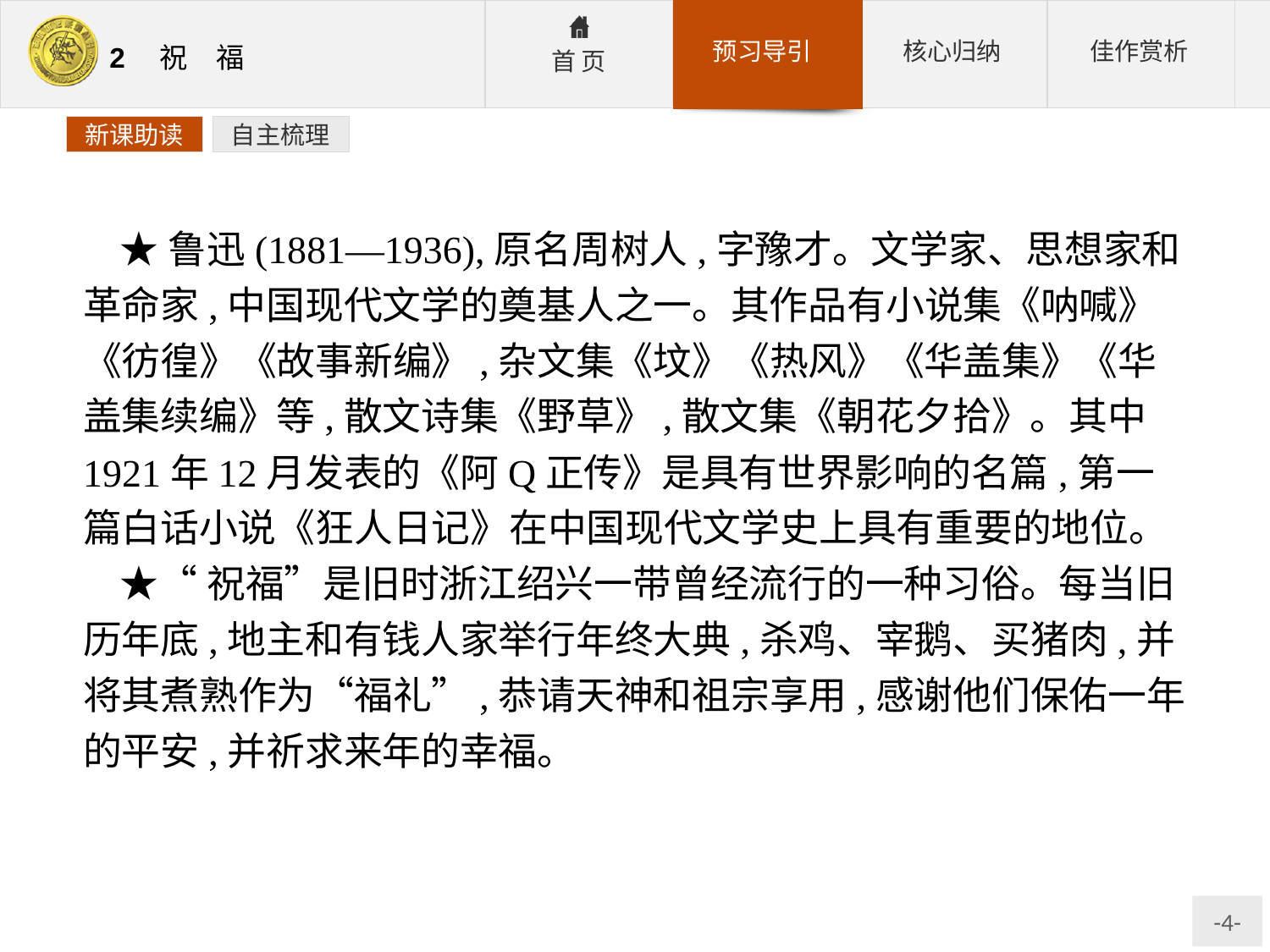

新课助读
自主梳理
★鲁迅(1881—1936),原名周树人,字豫才。文学家、思想家和革命家,中国现代文学的奠基人之一。其作品有小说集《呐喊》《彷徨》《故事新编》,杂文集《坟》《热风》《华盖集》《华盖集续编》等,散文诗集《野草》,散文集《朝花夕拾》。其中1921年12月发表的《阿Q正传》是具有世界影响的名篇,第一篇白话小说《狂人日记》在中国现代文学史上具有重要的地位。
★“祝福”是旧时浙江绍兴一带曾经流行的一种习俗。每当旧历年底,地主和有钱人家举行年终大典,杀鸡、宰鹅、买猪肉,并将其煮熟作为“福礼”,恭请天神和祖宗享用,感谢他们保佑一年的平安,并祈求来年的幸福。